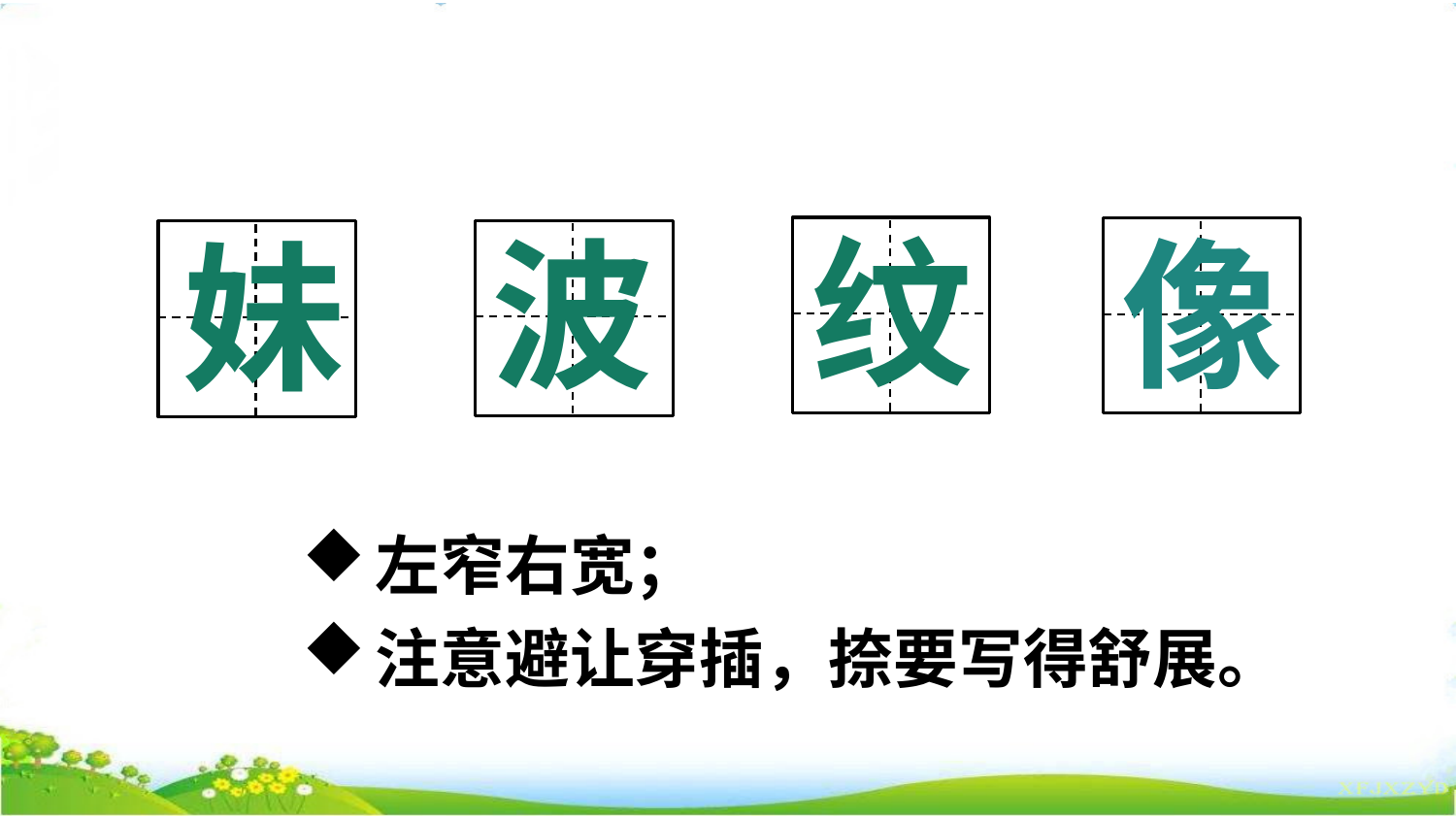

认读巩固
纹

像

波

妹

左窄右宽；
注意避让穿插，捺要写得舒展。